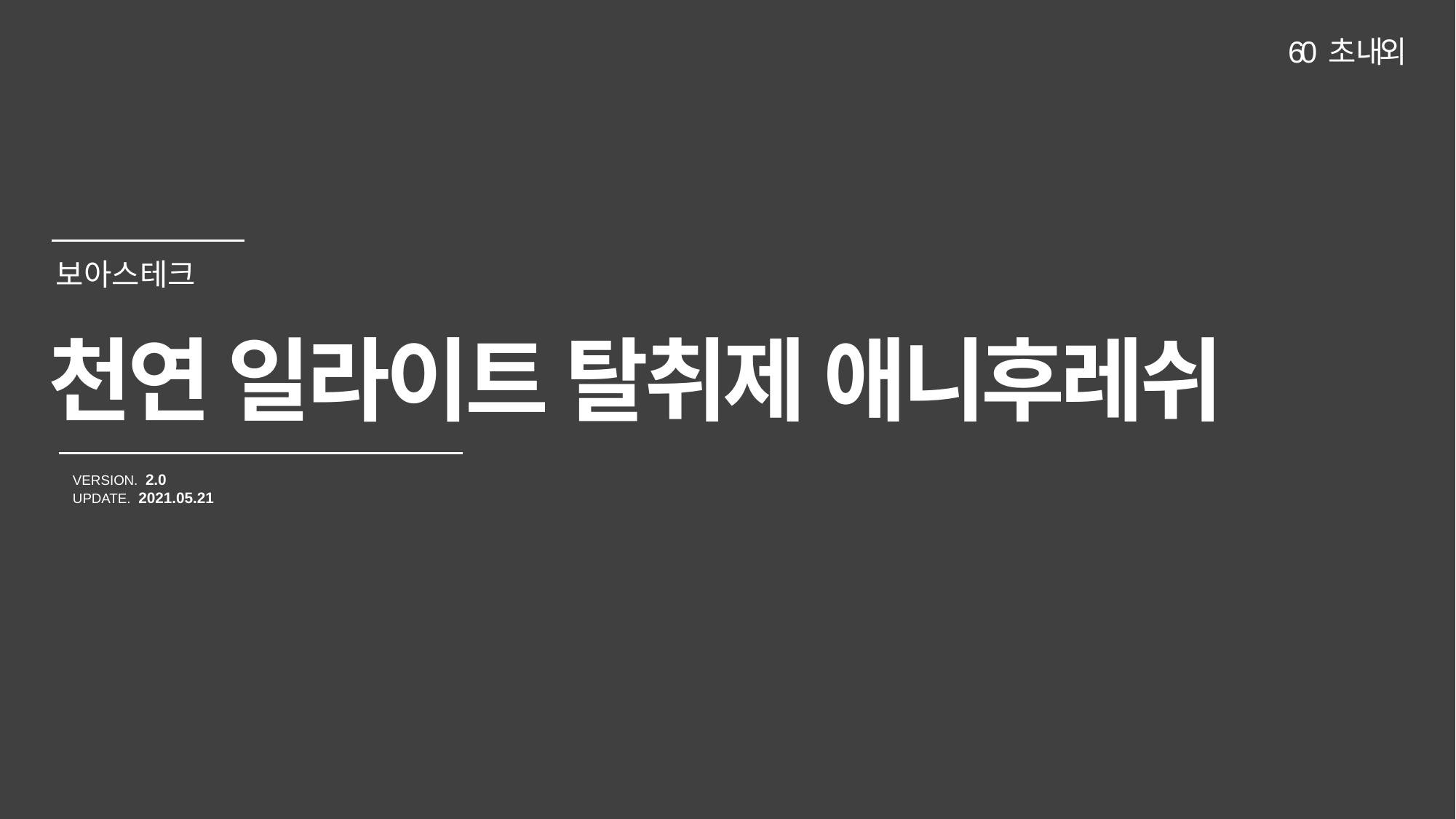

60 초 내외
천연 일라이트 탈취제 애니후레쉬
VERSION.  2.0
UPDATE.  2021.05.21

보아스테크